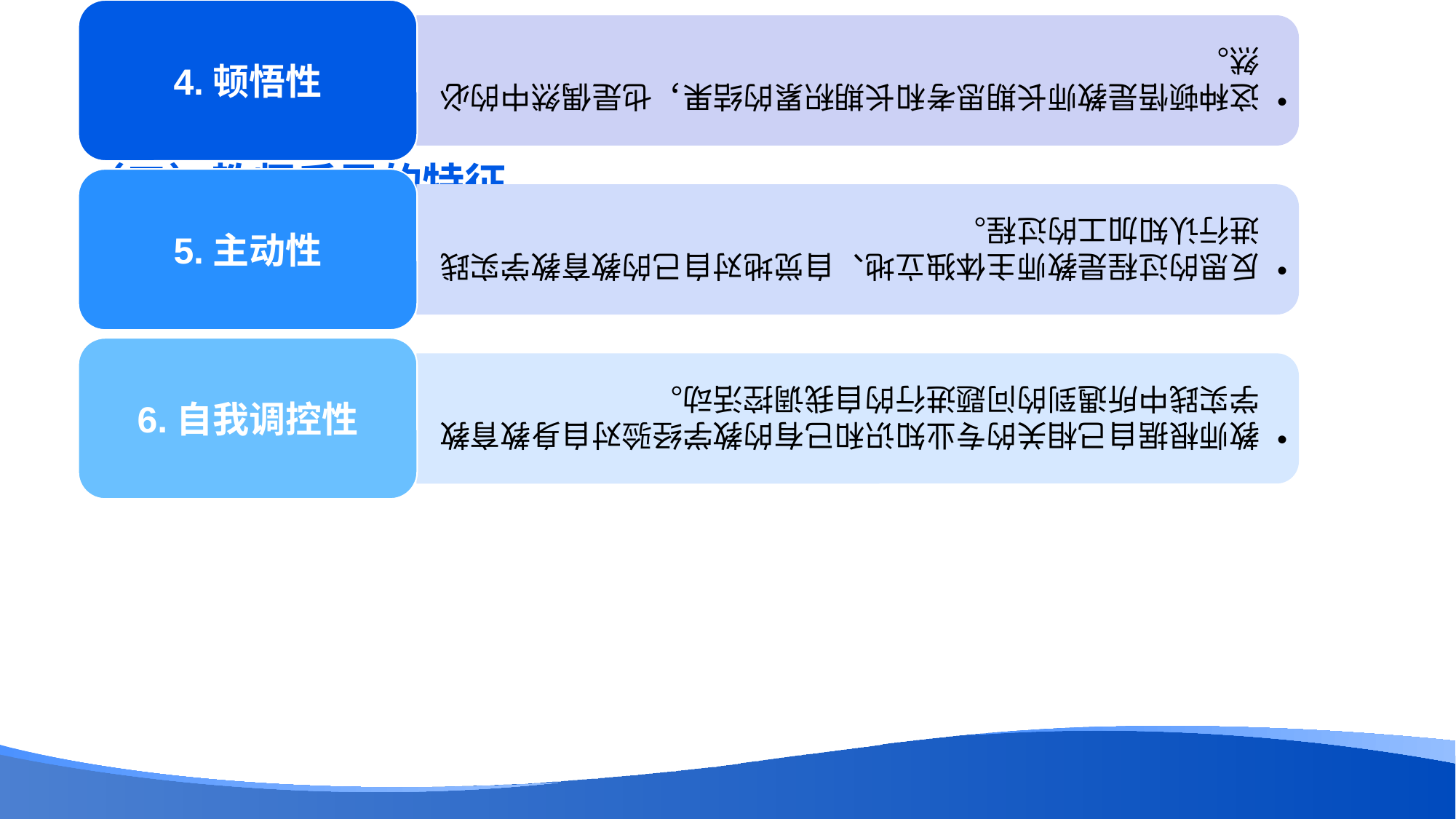

# 一、教师反思概述
（三）教师反思的特征
这种顿悟是教师长期思考和长期积累的结果，也是偶然中的必然。
4.顿悟性
反思的过程是教师主体独立地、自觉地对自己的教育教学实践进行认知加工的过程。
5.主动性
教师根据自己相关的专业知识和已有的教学经验对自身教育教学实践中所遇到的问题进行的自我调控活动。
6.自我调控性